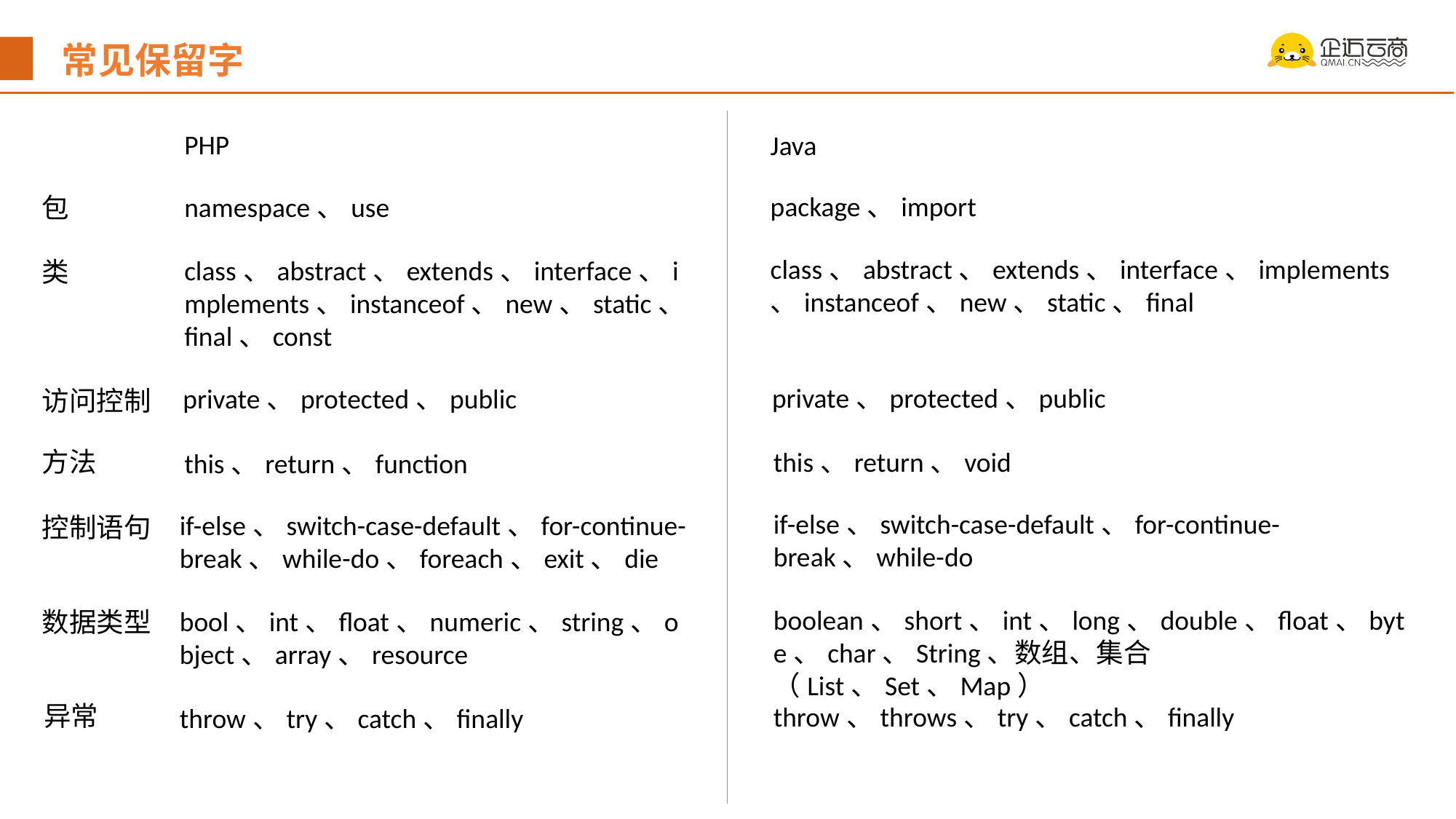

常见保留字

                       PHP
Java
package、import
namespace、use
包
class、abstract、extends、interface、implements、instanceof、new、static、final
class、abstract、extends、interface、implements、instanceof、new、static、final、const
类
private、protected、public
private、protected、public
访问控制
方法
this、return、void
this、return、function
if-else、switch-case-default、for-continue-break、while-do
if-else、switch-case-default、for-continue-break、while-do、foreach、exit、die
控制语句
boolean、short、int、long、double、float、byte、char、String、数组、集合（List、Set、Map）
bool、int、float、numeric、string、object、array、resource
数据类型
异常
throw、throws、try、catch、finally
throw、try、catch、finally